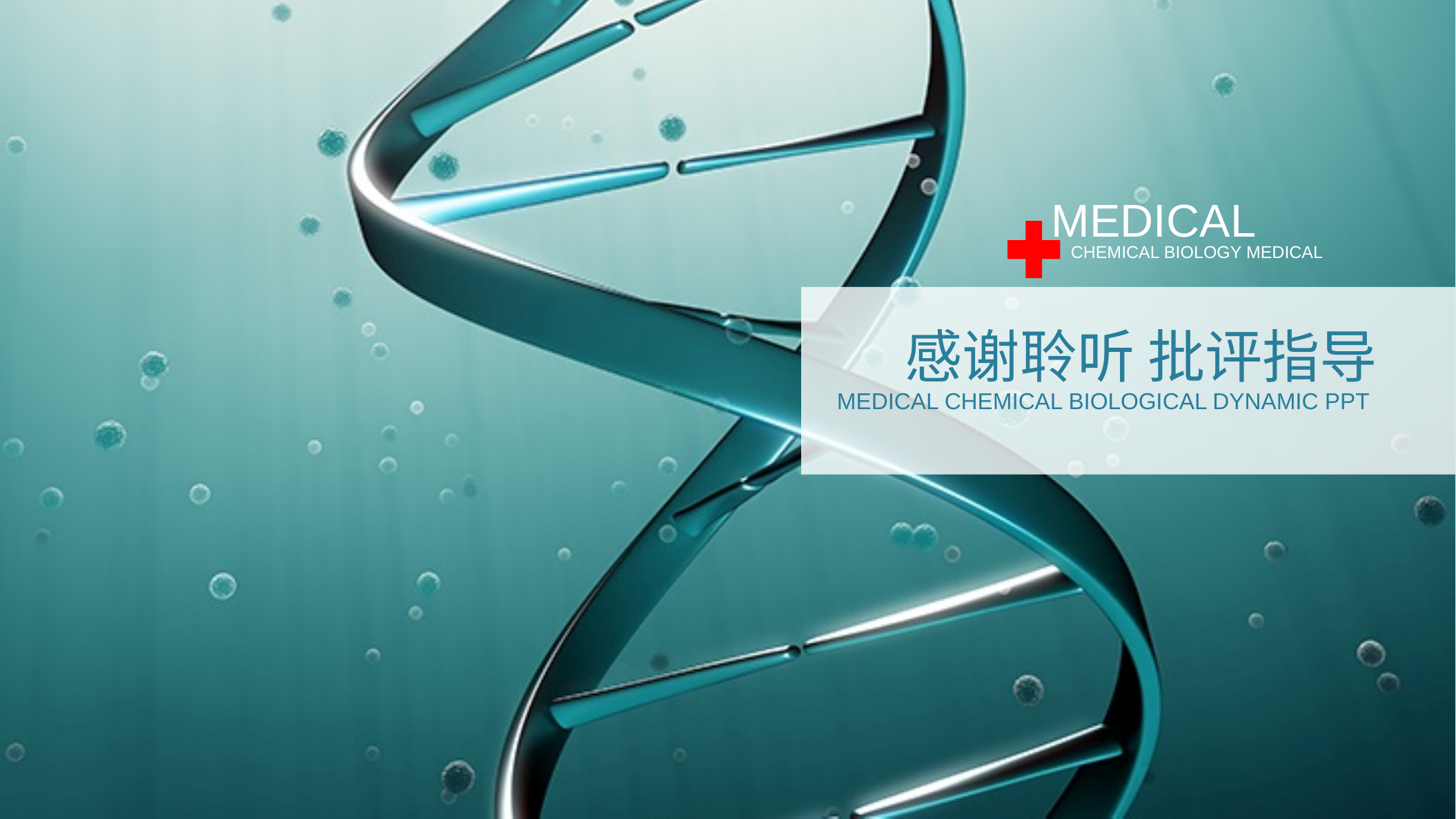

medical

Chemical biology medical

感谢聆听 批评指导
MEDICAL CHEMICAL BIOLOGICAL DYNAMIC PPT